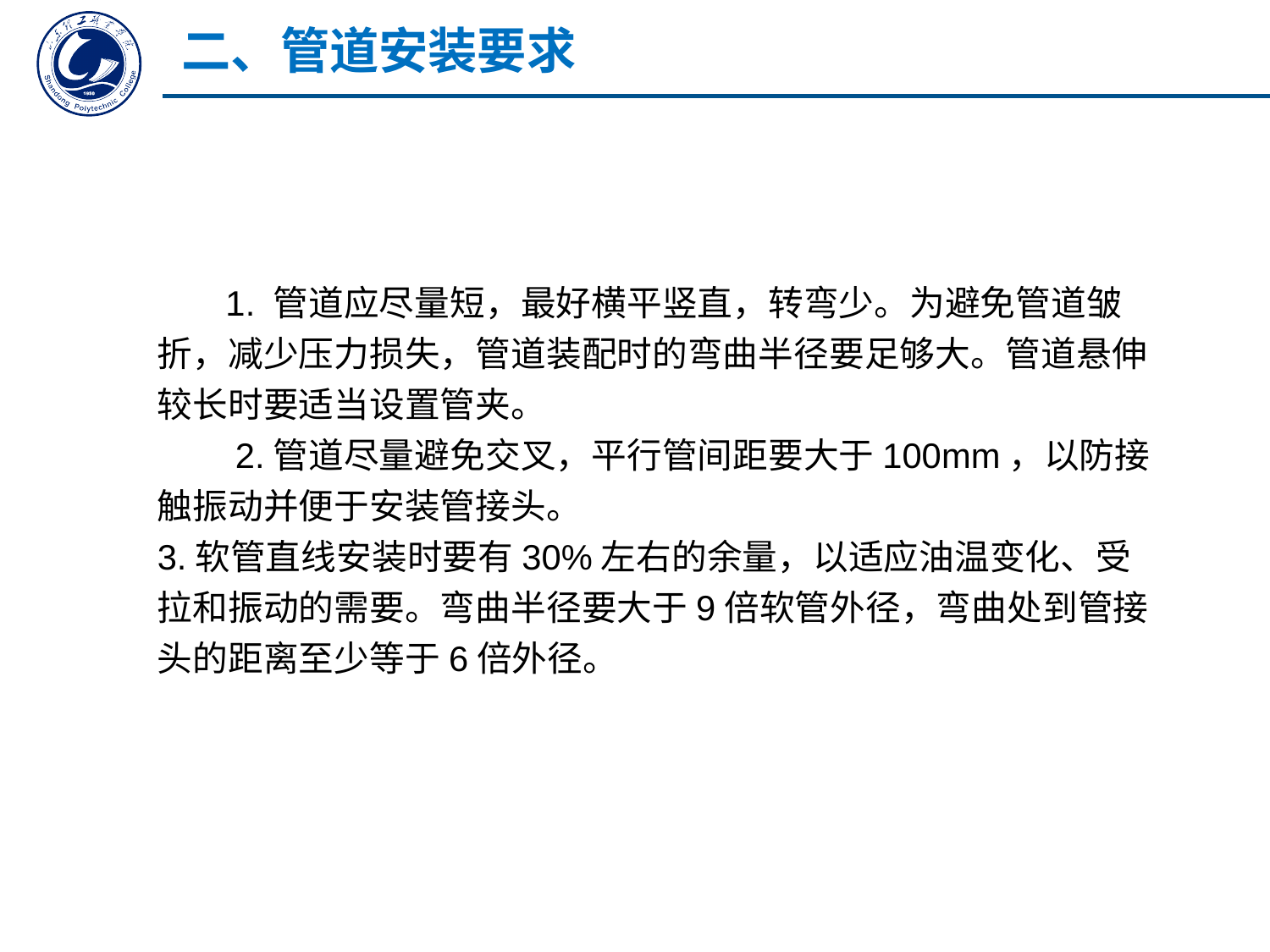

二、管道安装要求
       1. 管道应尽量短，最好横平竖直，转弯少。为避免管道皱折，减少压力损失，管道装配时的弯曲半径要足够大。管道悬伸较长时要适当设置管夹。
        2.管道尽量避免交叉，平行管间距要大于100mm，以防接触振动并便于安装管接头。
3.软管直线安装时要有30%左右的余量，以适应油温变化、受拉和振动的需要。弯曲半径要大于9倍软管外径，弯曲处到管接头的距离至少等于6倍外径。